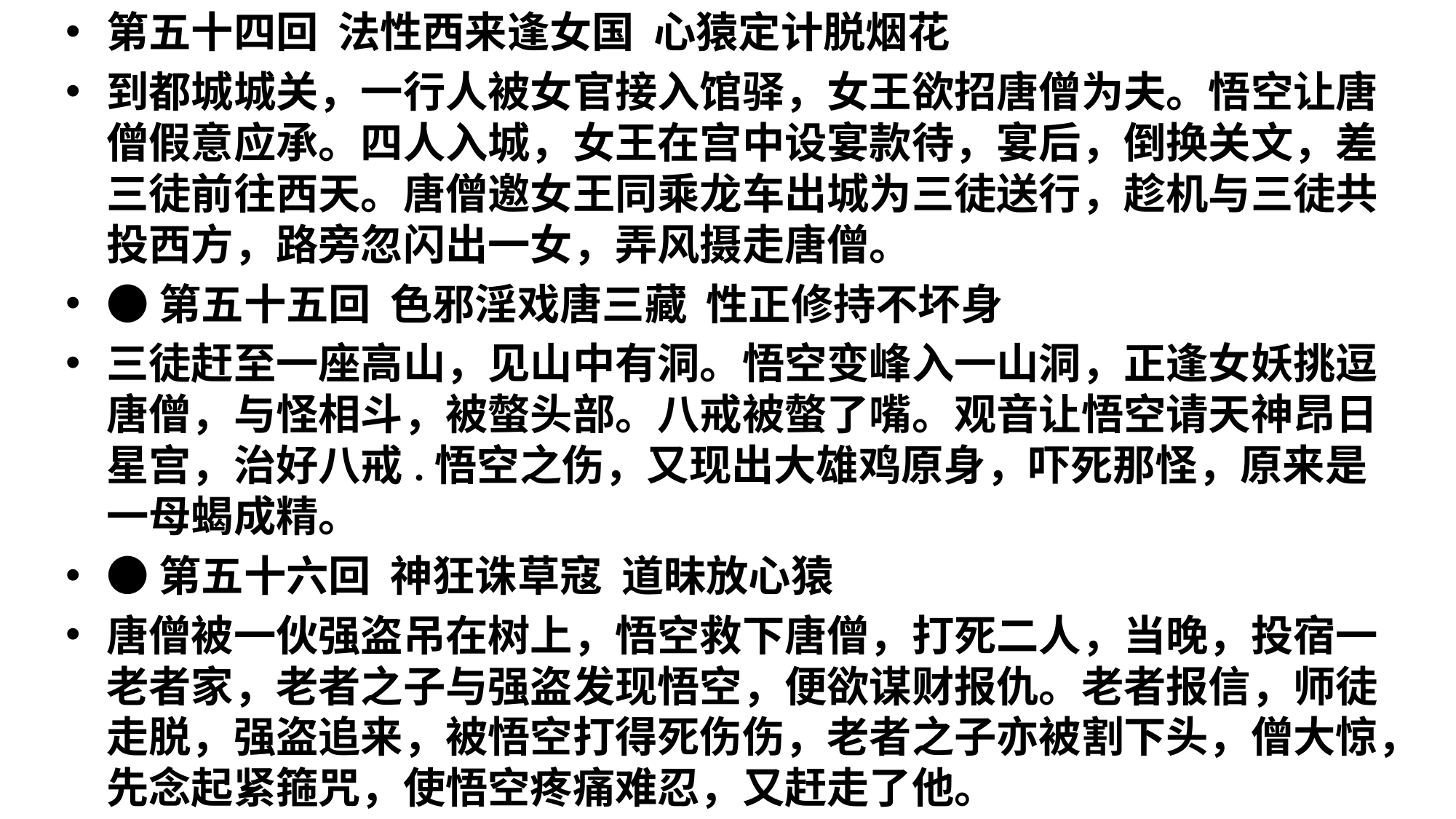

第五十四回  法性西来逢女国  心猿定计脱烟花
到都城城关，一行人被女官接入馆驿，女王欲招唐僧为夫。悟空让唐僧假意应承。四人入城，女王在宫中设宴款待，宴后，倒换关文，差三徒前往西天。唐僧邀女王同乘龙车出城为三徒送行，趁机与三徒共投西方，路旁忽闪出一女，弄风摄走唐僧。
●第五十五回  色邪淫戏唐三藏  性正修持不坏身
三徒赶至一座高山，见山中有洞。悟空变峰入一山洞，正逢女妖挑逗唐僧，与怪相斗，被螫头部。八戒被螫了嘴。观音让悟空请天神昂日星宫，治好八戒.悟空之伤，又现出大雄鸡原身，吓死那怪，原来是一母蝎成精。
●第五十六回  神狂诛草寇  道昧放心猿
唐僧被一伙强盗吊在树上，悟空救下唐僧，打死二人，当晚，投宿一老者家，老者之子与强盗发现悟空，便欲谋财报仇。老者报信，师徒走脱，强盗追来，被悟空打得死伤伤，老者之子亦被割下头，僧大惊，先念起紧箍咒，使悟空疼痛难忍，又赶走了他。

#